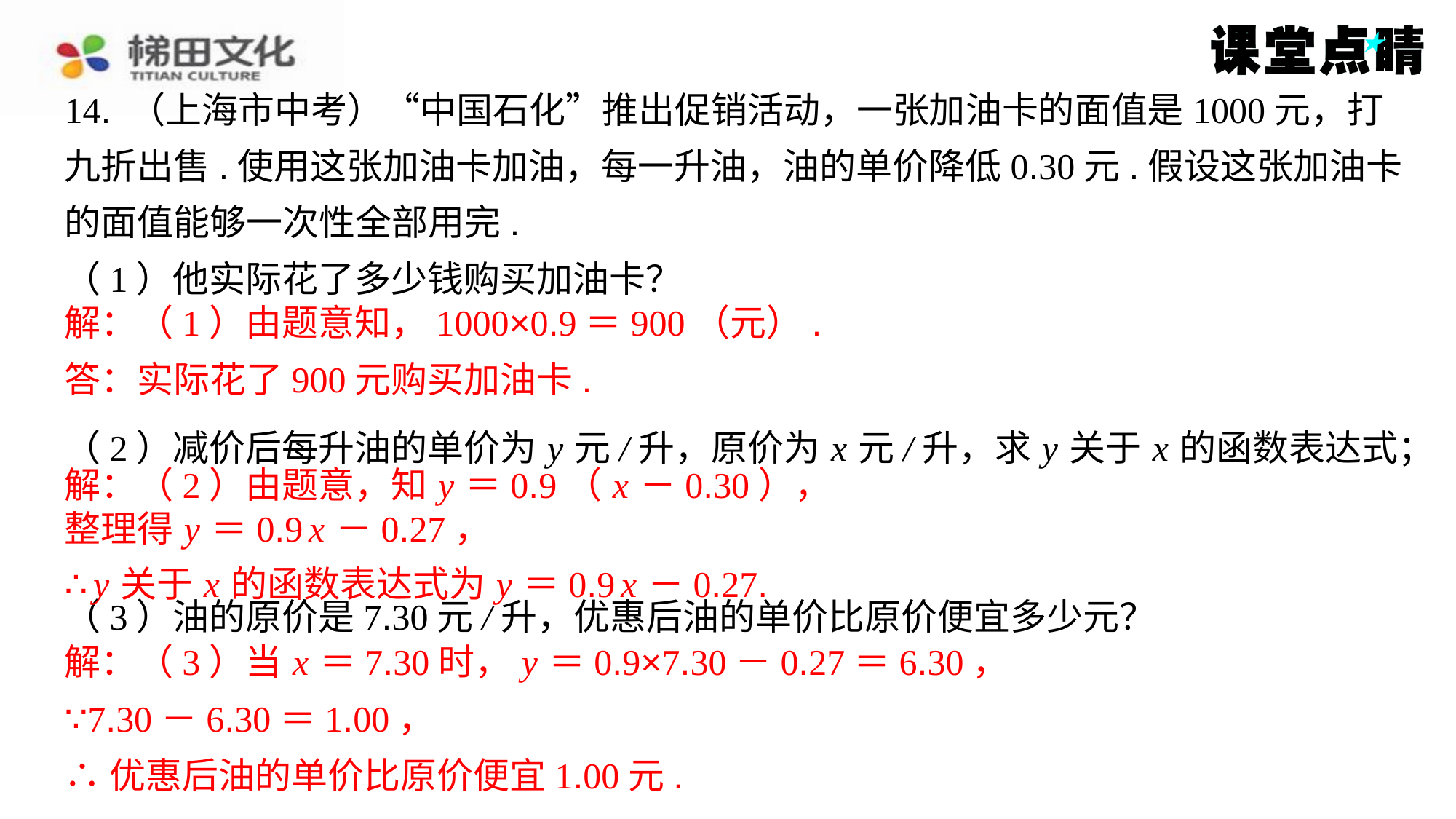

14. （上海市中考）“中国石化”推出促销活动，一张加油卡的面值是1000元，打
九折出售.使用这张加油卡加油，每一升油，油的单价降低0.30元.假设这张加油卡
的面值能够一次性全部用完.
（1）他实际花了多少钱购买加油卡？
解：（1）由题意知，1000×0.9＝900（元）.
答：实际花了900元购买加油卡.
（2）减价后每升油的单价为 y 元/升，原价为 x 元/升，求 y 关于 x 的函数表达式；
解：（2）由题意，知 y ＝0.9（ x －0.30），
整理得 y ＝0.9 x －0.27，
（3）油的原价是7.30元/升，优惠后油的单价比原价便宜多少元？
解：（3）当 x ＝7.30时， y ＝0.9×7.30－0.27＝6.30，
∵7.30－6.30＝1.00，
∴优惠后油的单价比原价便宜1.00元.
解：（1）由题意知，1000×0.9＝900（元）.
答：实际花了900元购买加油卡.
解：（2）由题意，知 y ＝0.9（ x －0.30），
整理得 y ＝0.9 x －0.27，
∴ y 关于 x 的函数表达式为 y ＝0.9 x －0.27.
解：（3）当 x ＝7.30时， y ＝0.9×7.30－0.27＝6.30，
∵7.30－6.30＝1.00，
∴优惠后油的单价比原价便宜1.00元.